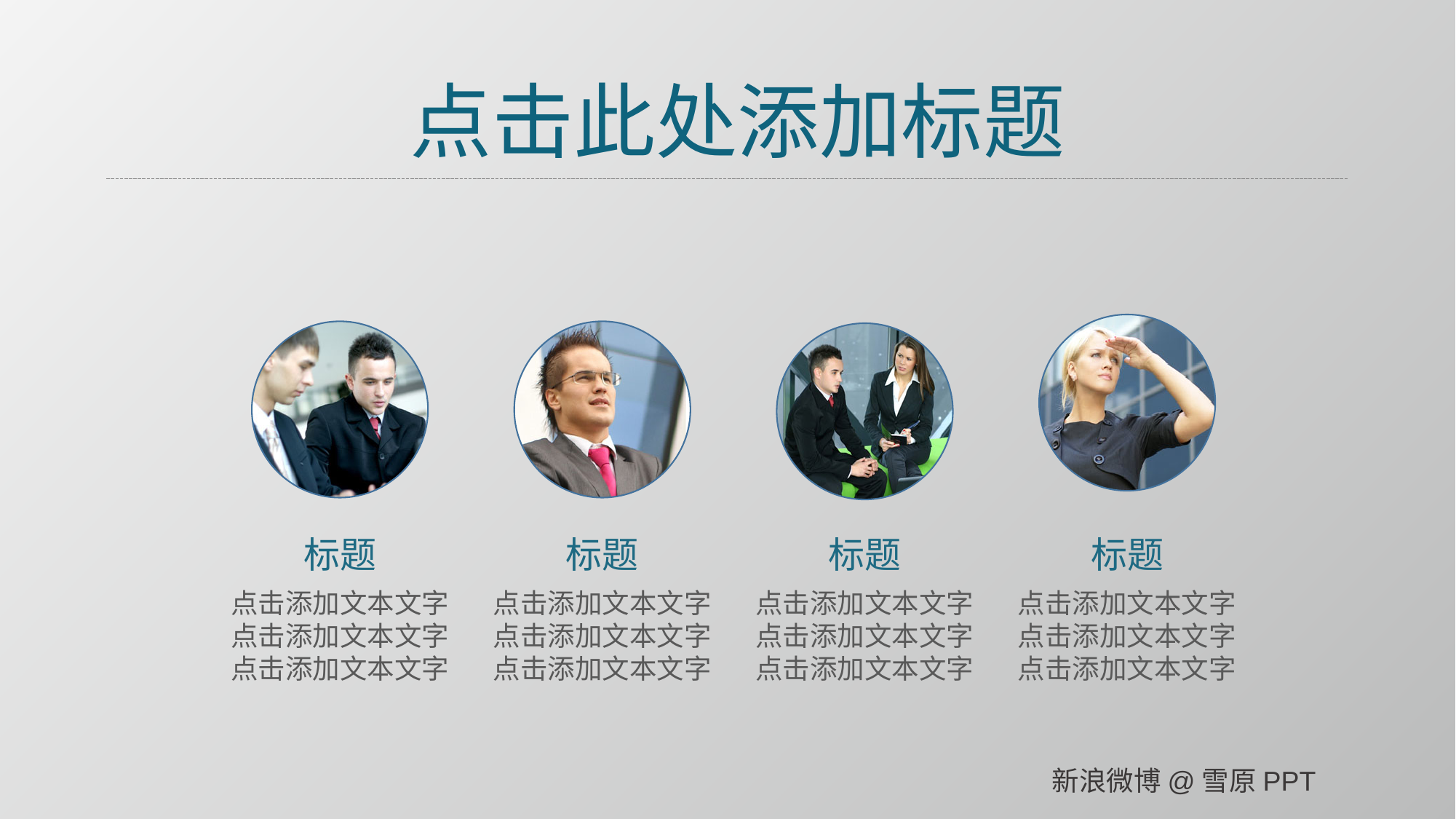

点击此处添加标题

标题
标题
标题
标题
点击添加文本文字
点击添加文本文字
点击添加文本文字
点击添加文本文字
点击添加文本文字
点击添加文本文字
点击添加文本文字
点击添加文本文字
点击添加文本文字
点击添加文本文字
点击添加文本文字
点击添加文本文字